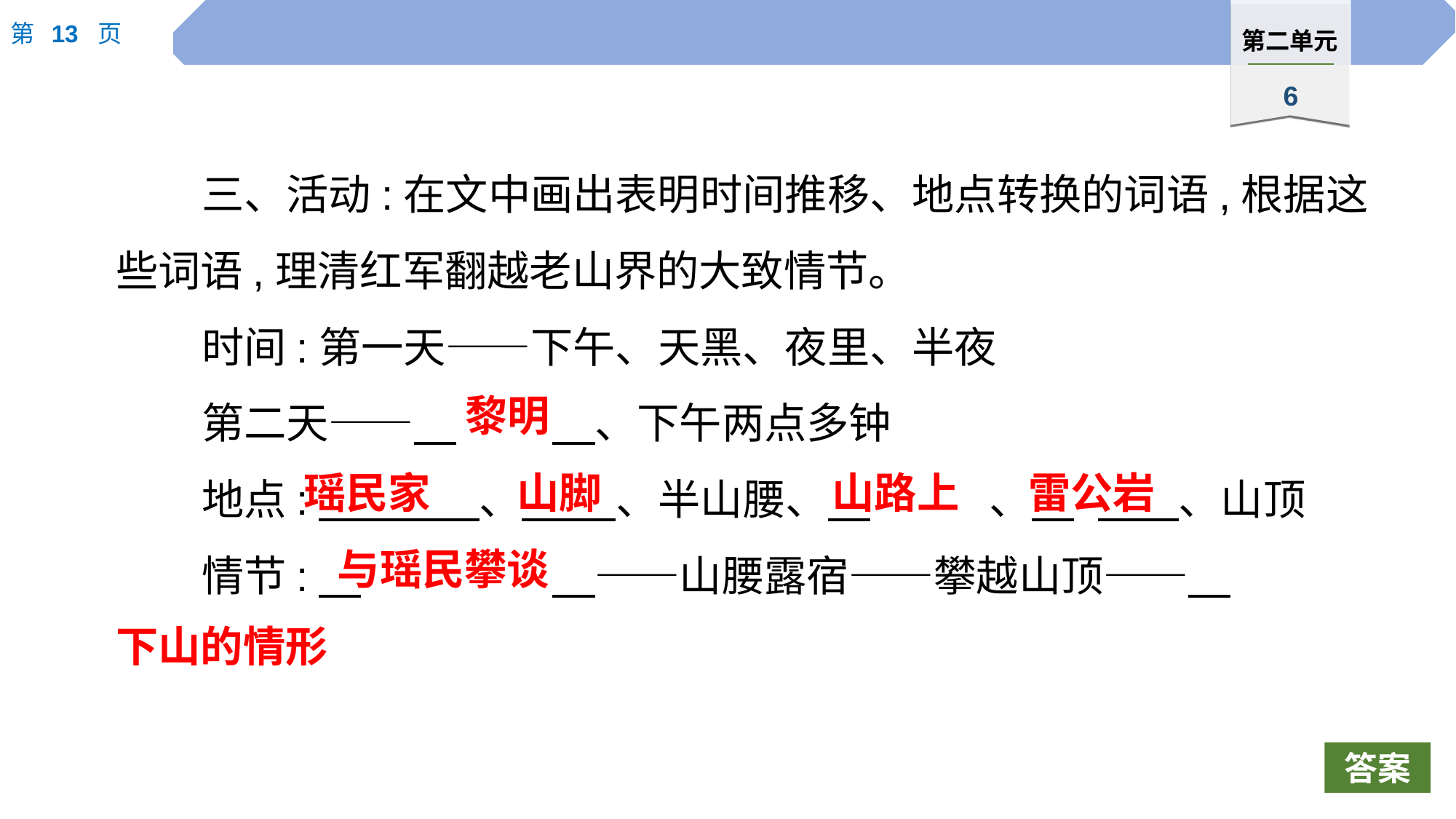

三、活动:在文中画出表明时间推移、地点转换的词语,根据这些词语,理清红军翻越老山界的大致情节。
时间:第一天——下午、天黑、夜里、半夜
第二天——　	　、下午两点多钟
地点:　        　、　 　、半山腰、　		、　	    　、山顶
情节:　		　——山腰露宿——攀越山顶——

黎明
瑶民家
山脚
山路上
雷公岩
与瑶民攀谈
下山的情形
答案